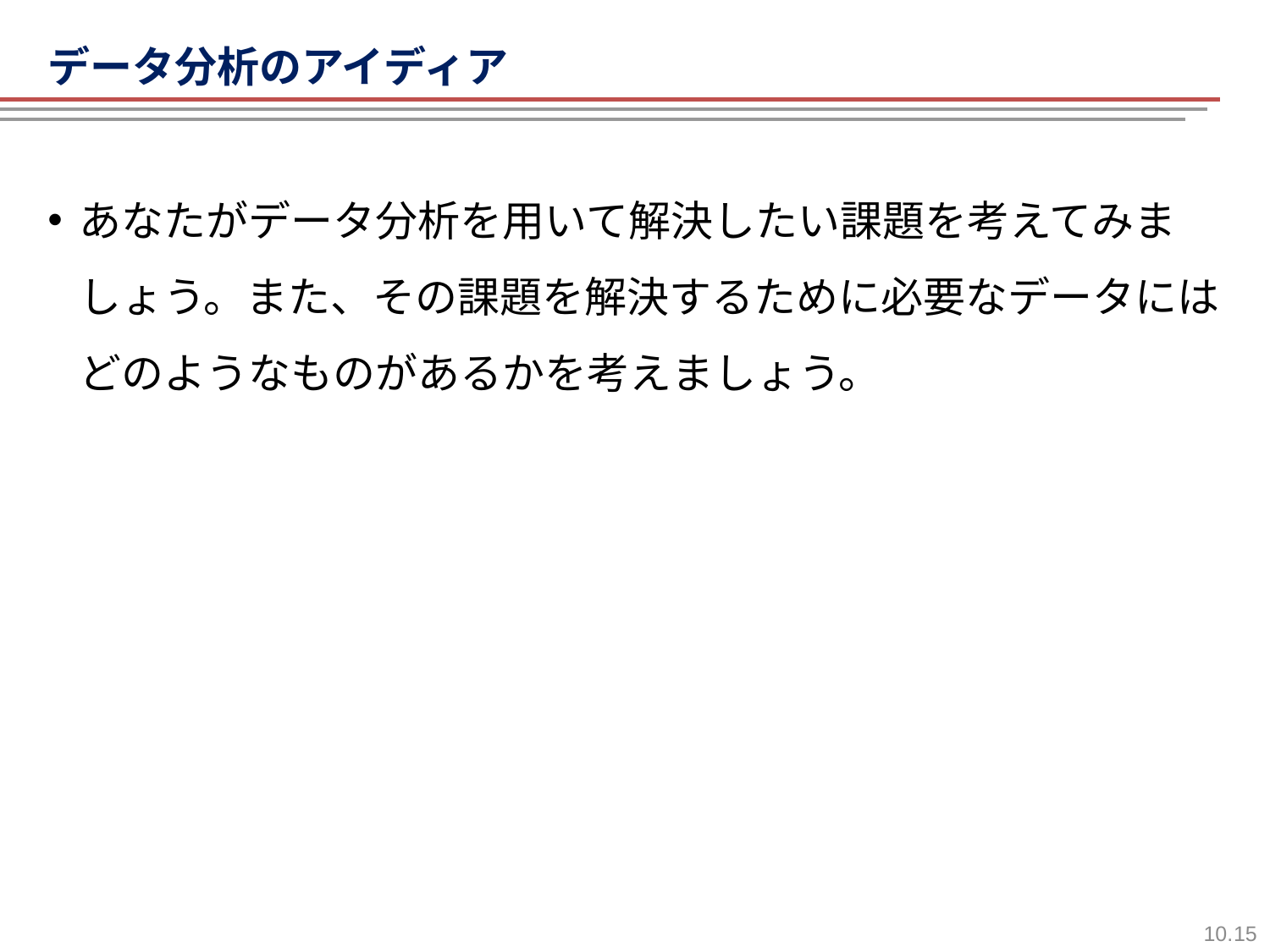

データ分析のアイディア
# データ分析のアイデア

あなたがデータ分析を用いて解決したい課題を考えてみましょう。また、その課題を解決するために必要なデータにはどのようなものがあるかを考えましょう。
15